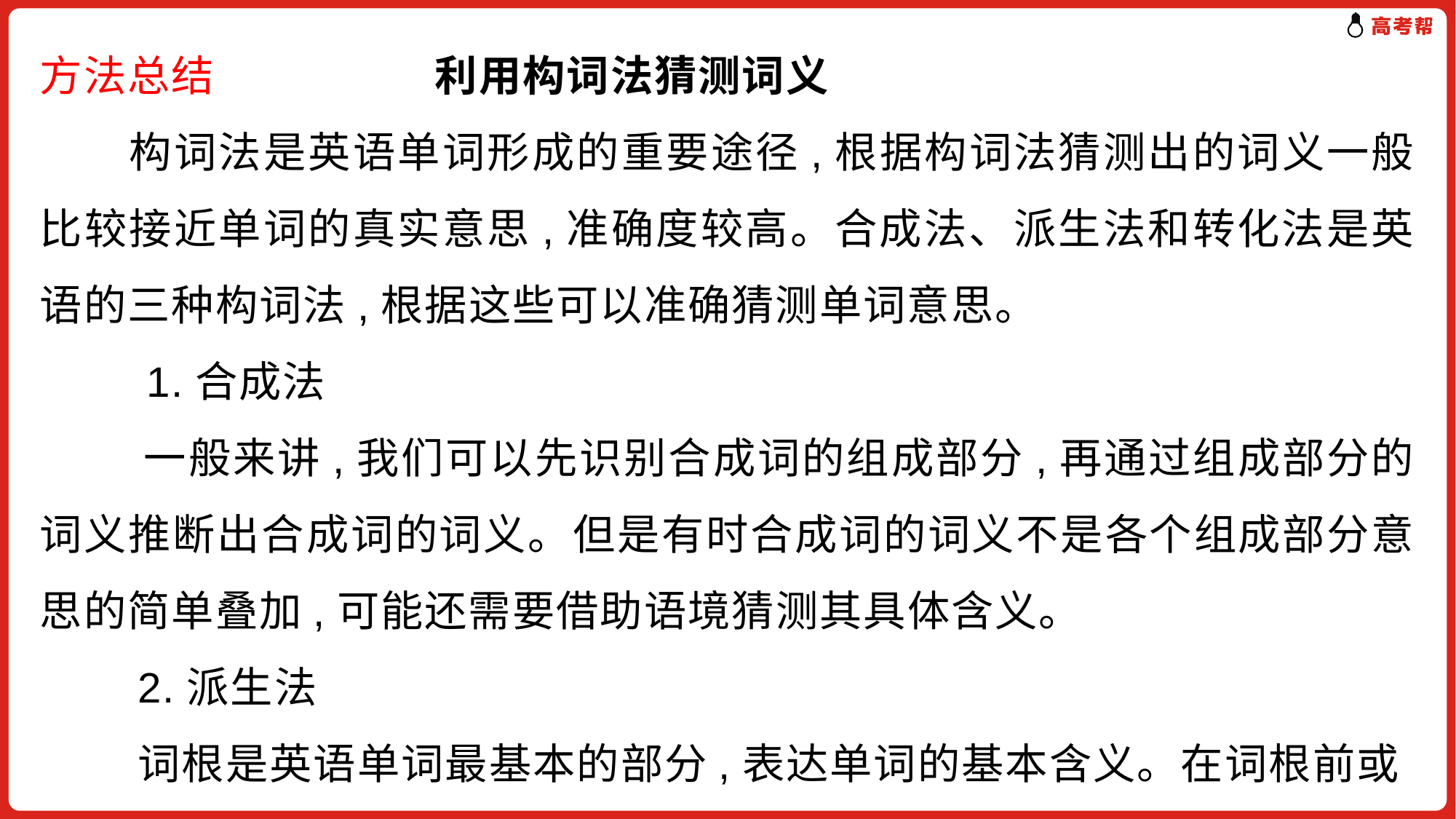

方法总结　　　　　利用构词法猜测词义
　　构词法是英语单词形成的重要途径,根据构词法猜测出的词义一般比较接近单词的真实意思,准确度较高。合成法、派生法和转化法是英语的三种构词法,根据这些可以准确猜测单词意思。
        1.合成法
        一般来讲,我们可以先识别合成词的组成部分,再通过组成部分的词义推断出合成词的词义。但是有时合成词的词义不是各个组成部分意思的简单叠加,可能还需要借助语境猜测其具体含义。
　    2.派生法
        词根是英语单词最基本的部分,表达单词的基本含义。在词根前或